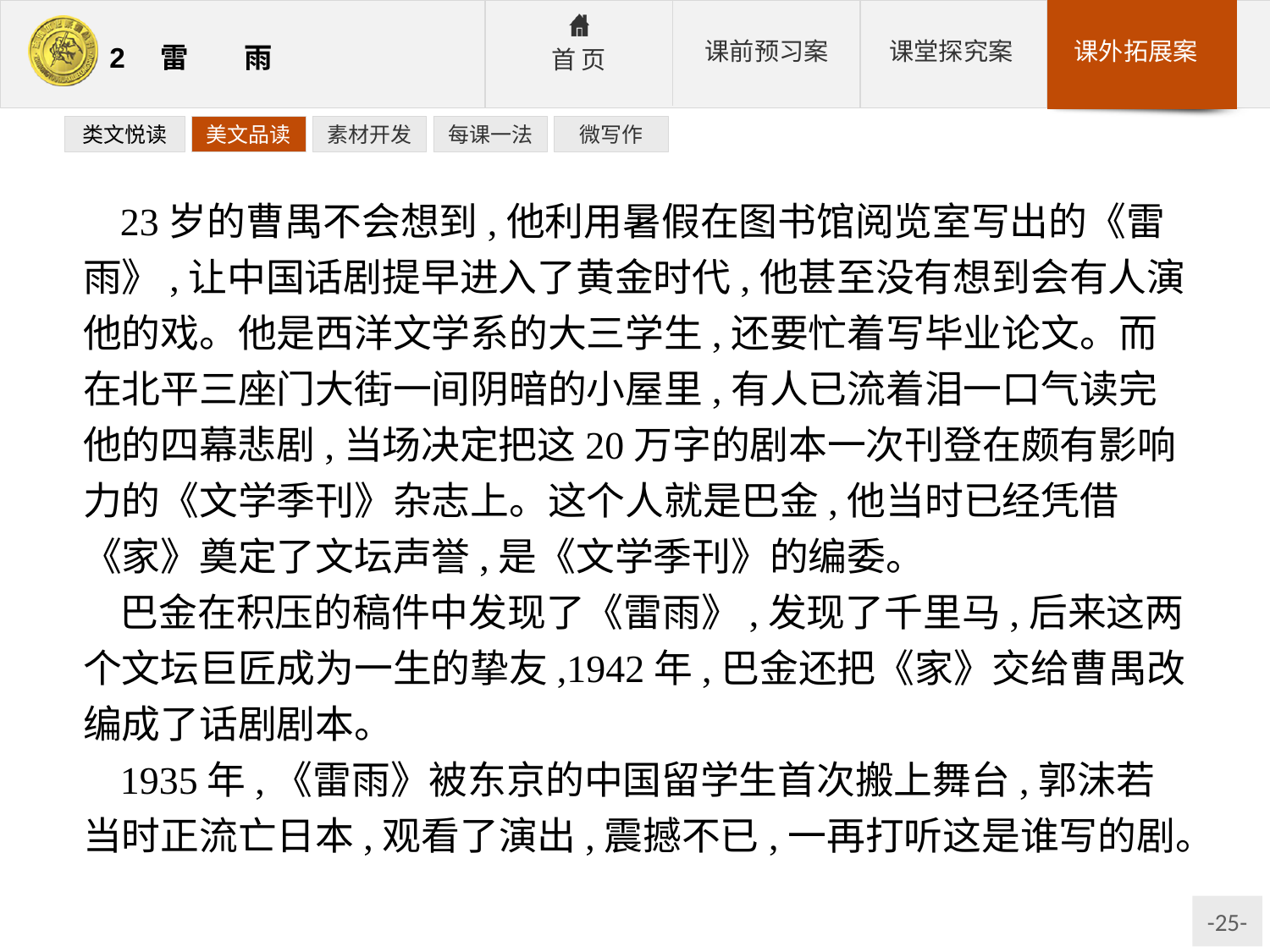

类文悦读
美文品读
素材开发
每课一法
微写作
23岁的曹禺不会想到,他利用暑假在图书馆阅览室写出的《雷雨》,让中国话剧提早进入了黄金时代,他甚至没有想到会有人演他的戏。他是西洋文学系的大三学生,还要忙着写毕业论文。而在北平三座门大街一间阴暗的小屋里,有人已流着泪一口气读完他的四幕悲剧,当场决定把这20万字的剧本一次刊登在颇有影响力的《文学季刊》杂志上。这个人就是巴金,他当时已经凭借《家》奠定了文坛声誉,是《文学季刊》的编委。
巴金在积压的稿件中发现了《雷雨》,发现了千里马,后来这两个文坛巨匠成为一生的挚友,1942年,巴金还把《家》交给曹禺改编成了话剧剧本。
1935年,《雷雨》被东京的中国留学生首次搬上舞台,郭沫若当时正流亡日本,观看了演出,震撼不已,一再打听这是谁写的剧。